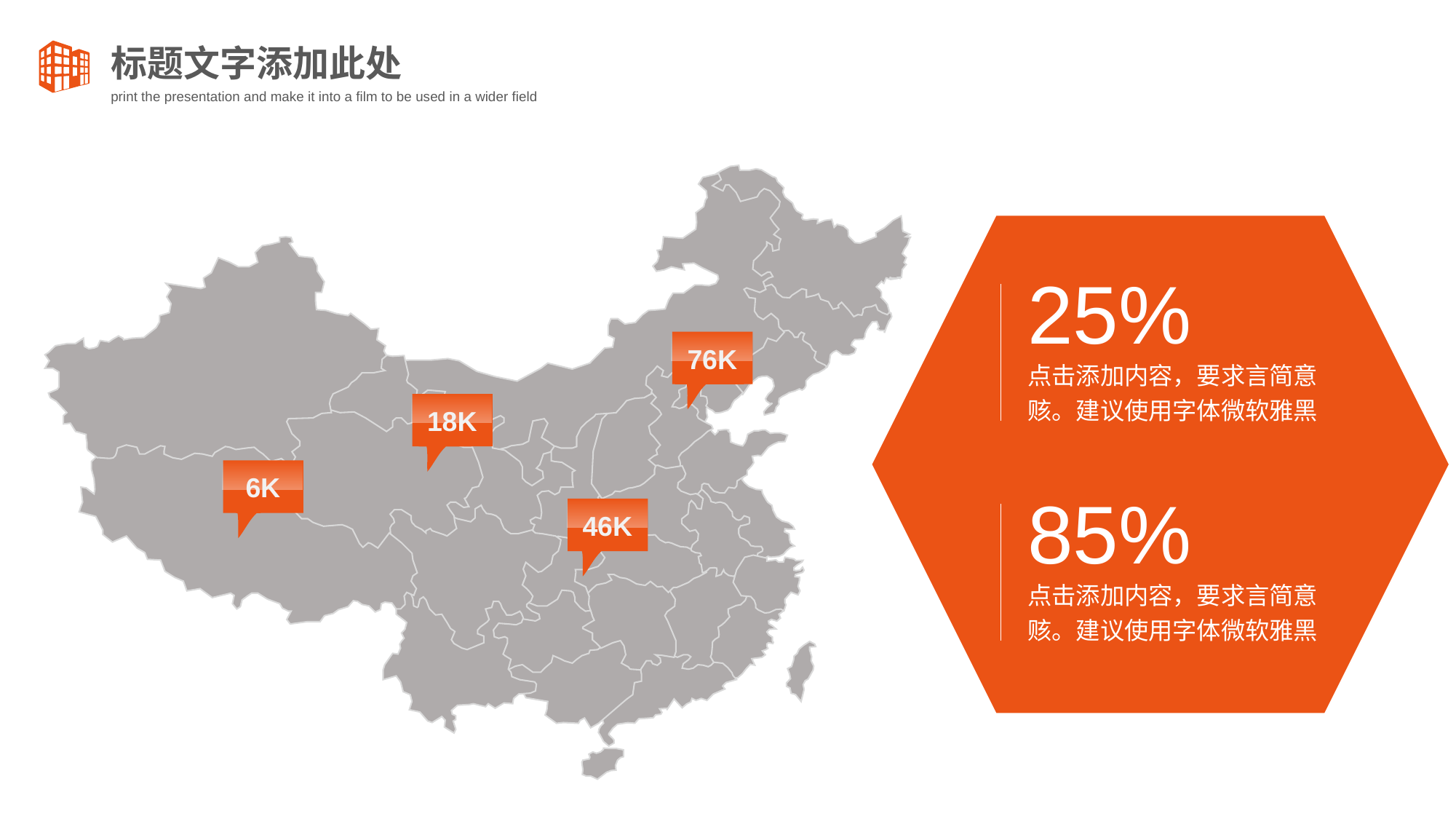

25%
点击添加内容，要求言简意赅。建议使用字体微软雅黑
85%
点击添加内容，要求言简意赅。建议使用字体微软雅黑

76K

18K

6K

46K